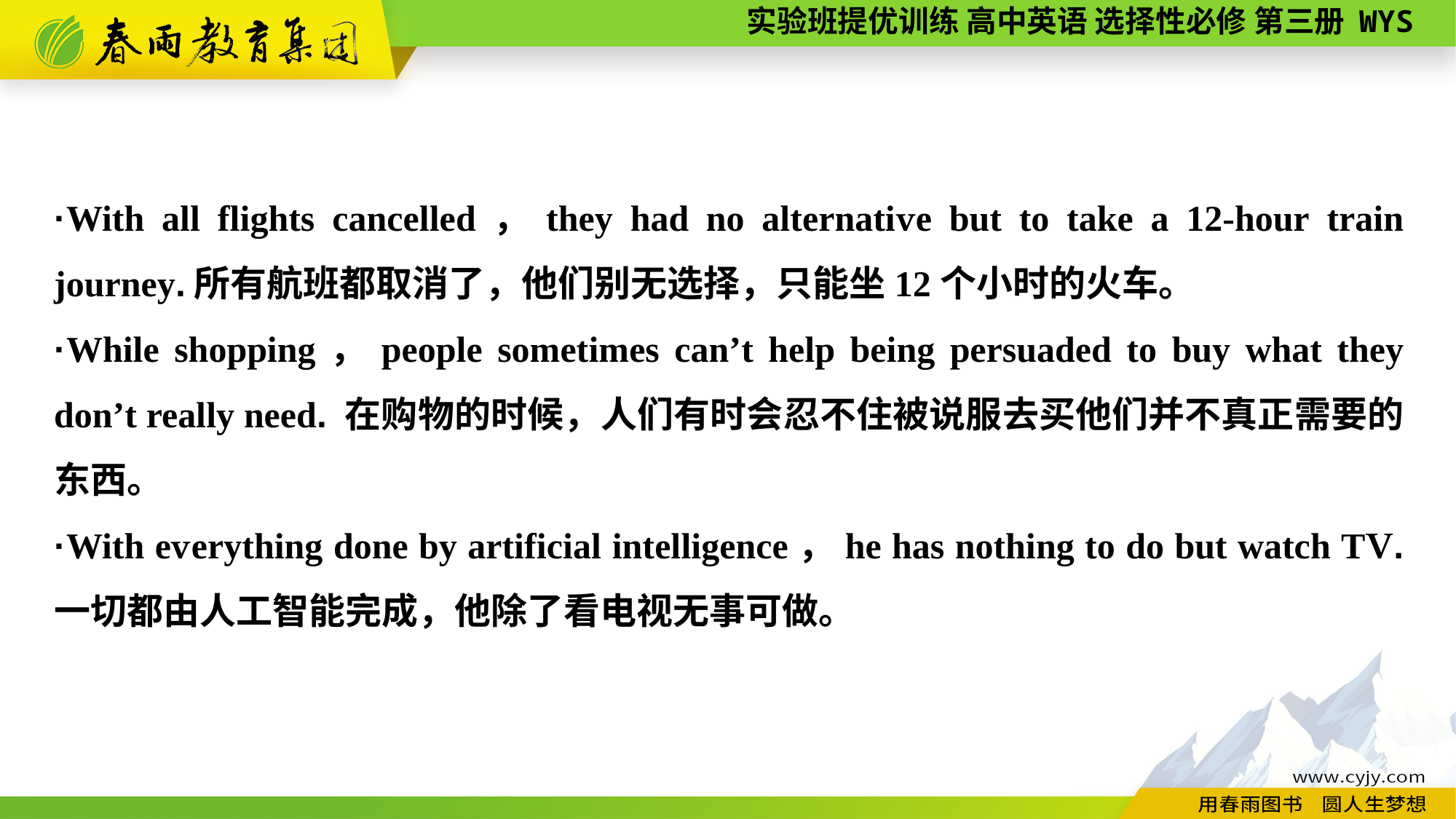

·With all flights cancelled，they had no alternative but to take a 12-hour train journey.所有航班都取消了，他们别无选择，只能坐12个小时的火车。
·While shopping，people sometimes can’t help being persuaded to buy what they don’t really need. 在购物的时候，人们有时会忍不住被说服去买他们并不真正需要的东西。
·With everything done by artificial intelligence，he has nothing to do but watch TV. 一切都由人工智能完成，他除了看电视无事可做。